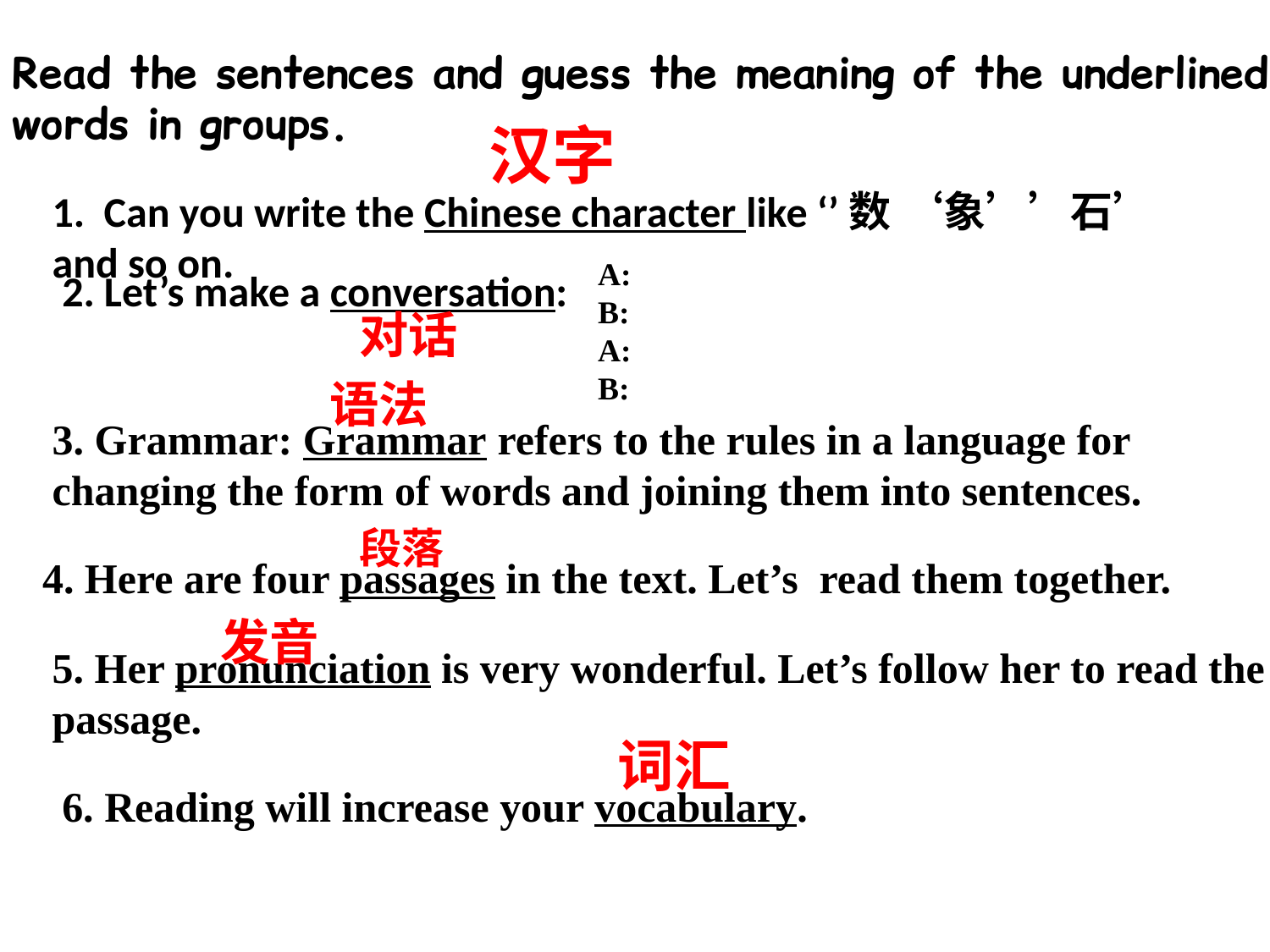

Read the sentences and guess the meaning of the underlined words in groups.
汉字
1.  Can you write the Chinese character like ‘’数 ‘象’’石’ and so on.
A:
B:
A:
B:
2. Let’s make a conversation:
对话
语法
3. Grammar: Grammar refers to the rules in a language for changing the form of words and joining them into sentences.
段落
4. Here are four passages in the text. Let’s  read them together.
发音
5. Her pronunciation is very wonderful. Let’s follow her to read the passage.
词汇
6. Reading will increase your vocabulary.